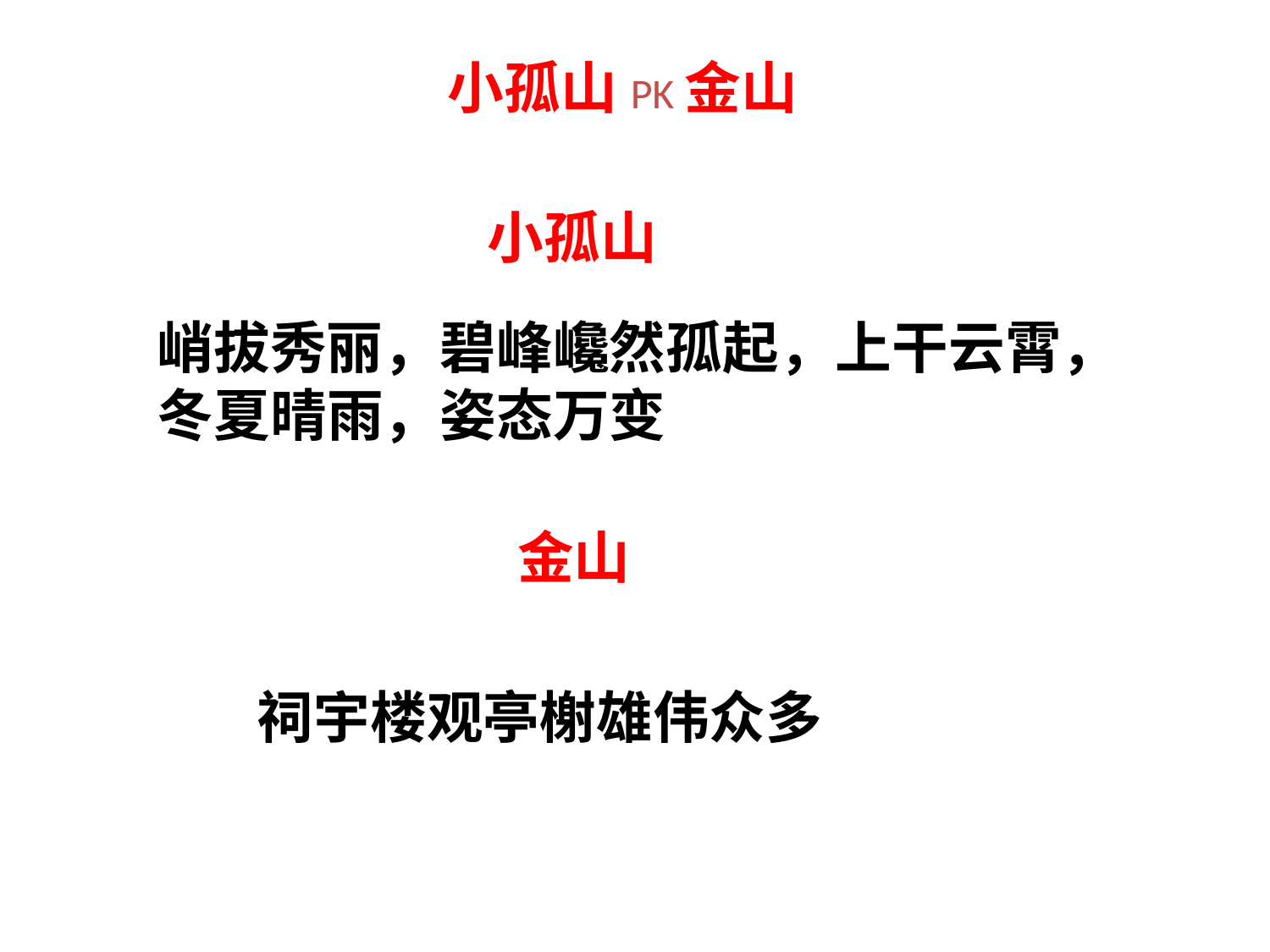

小孤山PK金山
小孤山
峭拔秀丽，碧峰巉然孤起，上干云霄，冬夏晴雨，姿态万变
金山
祠宇楼观亭榭雄伟众多